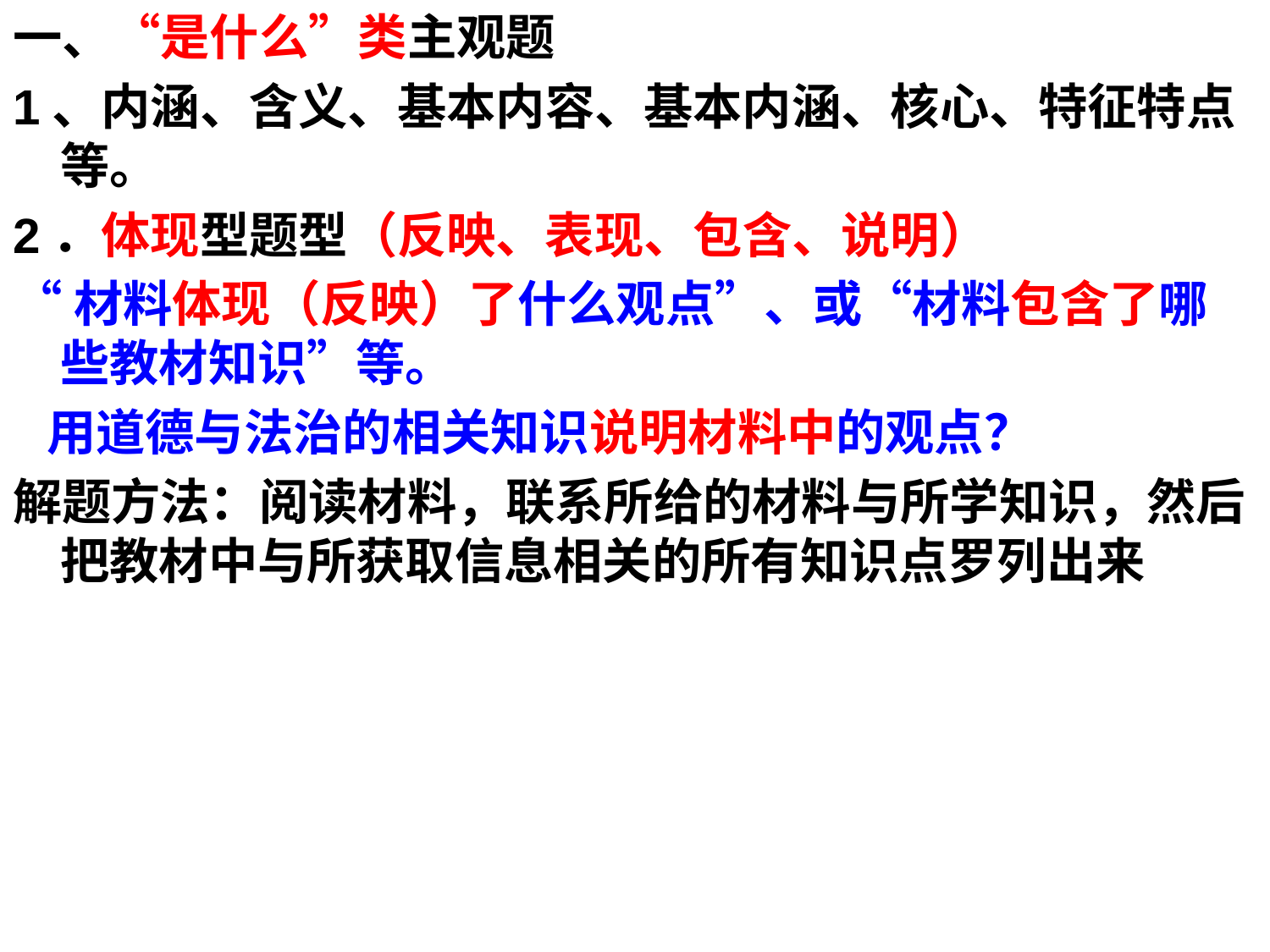

一、“是什么”类主观题
1、内涵、含义、基本内容、基本内涵、核心、特征特点等。
2．体现型题型（反映、表现、包含、说明）
“材料体现（反映）了什么观点”、或“材料包含了哪些教材知识”等。
  用道德与法治的相关知识说明材料中的观点？
解题方法：阅读材料，联系所给的材料与所学知识，然后把教材中与所获取信息相关的所有知识点罗列出来